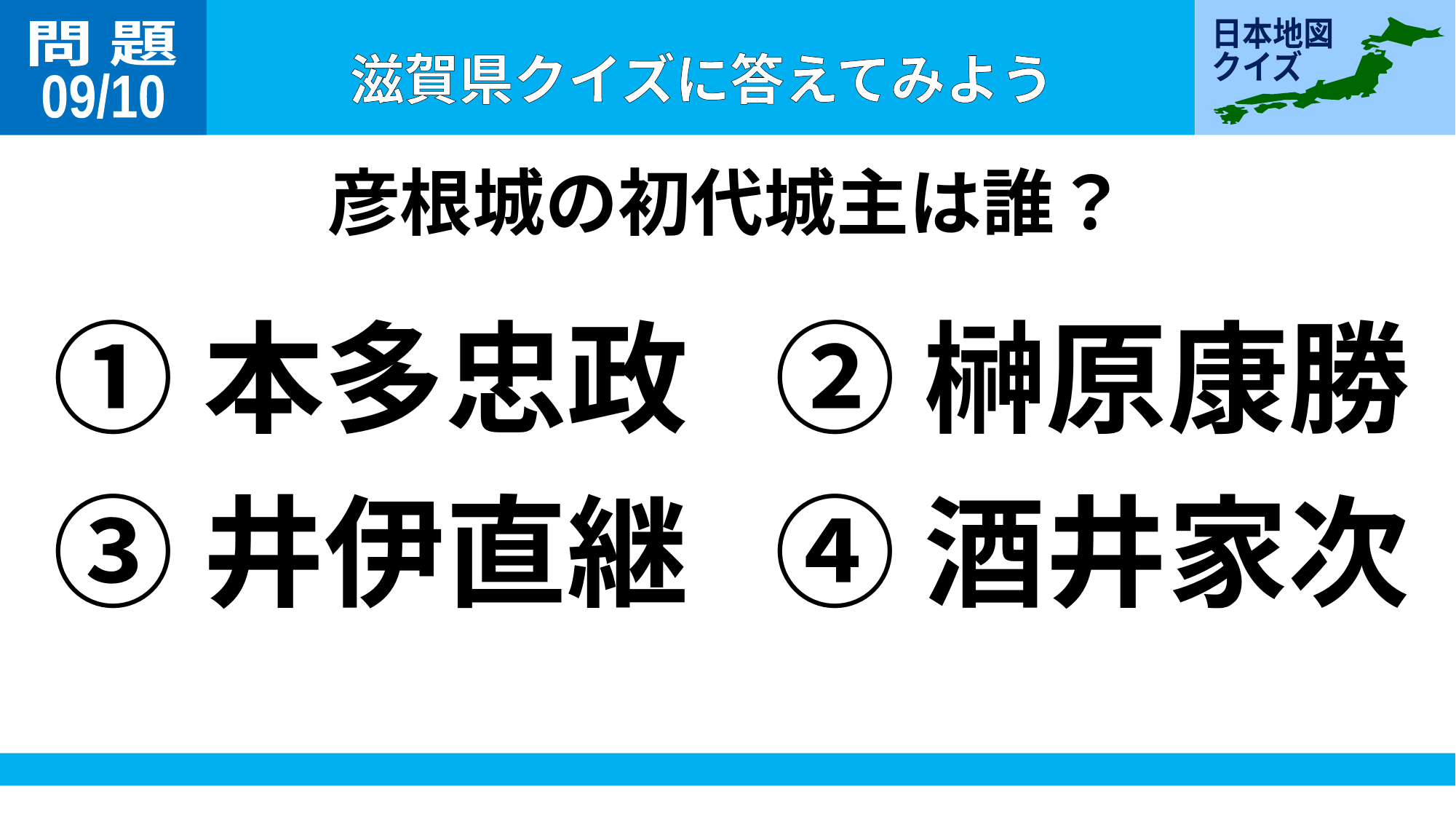

問 題
09/10
彦根城の初代城主は誰？
①本多忠政
②榊原康勝
③井伊直継
④酒井家次